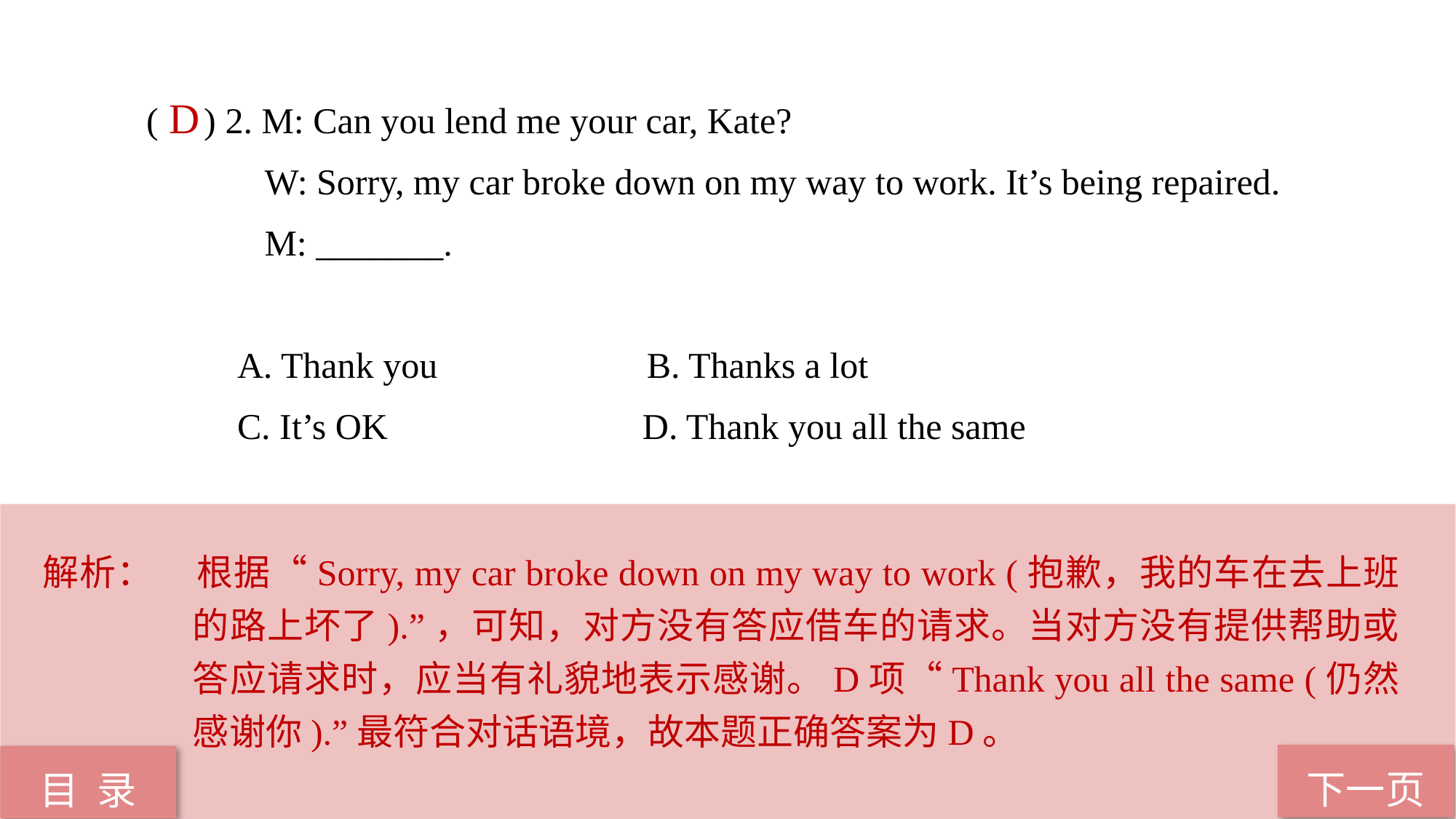

(     ) 2. M: Can you lend me your car, Kate?
             W: Sorry, my car broke down on my way to work. It’s being repaired.
             M: _______.

          A. Thank you                       B. Thanks a lot
          C. It’s OK                            D. Thank you all the same
 D
解析：	根据“Sorry, my car broke down on my way to work (抱歉，我的车在去上班的路上坏了).”，可知，对方没有答应借车的请求。当对方没有提供帮助或答应请求时，应当有礼貌地表示感谢。D项“Thank you all the same (仍然感谢你).”最符合对话语境，故本题正确答案为D。